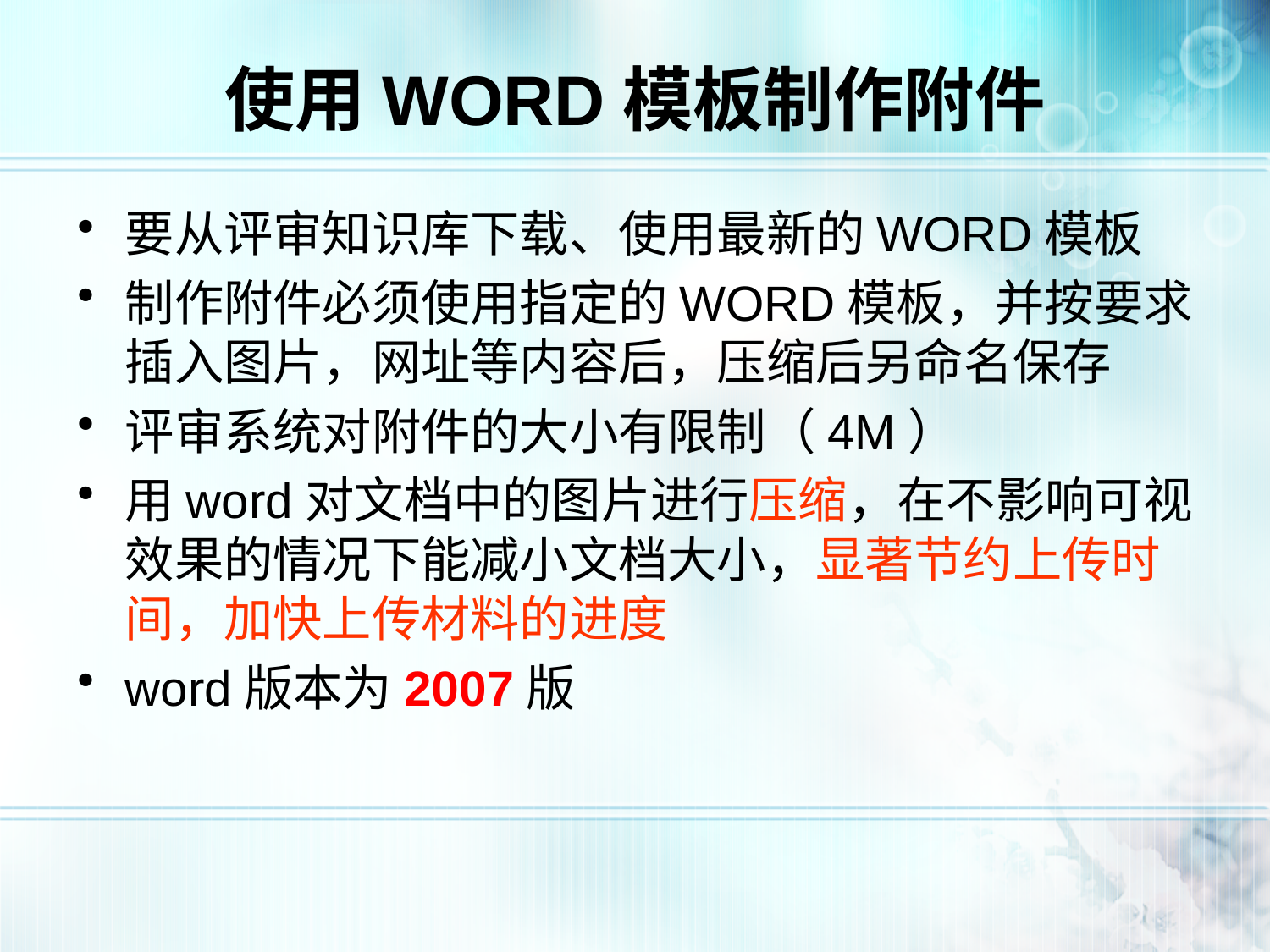

# 使用WORD模板制作附件
要从评审知识库下载、使用最新的WORD模板
制作附件必须使用指定的WORD模板，并按要求插入图片，网址等内容后，压缩后另命名保存
评审系统对附件的大小有限制（4M）
用word对文档中的图片进行压缩，在不影响可视效果的情况下能减小文档大小，显著节约上传时间，加快上传材料的进度
word版本为2007版